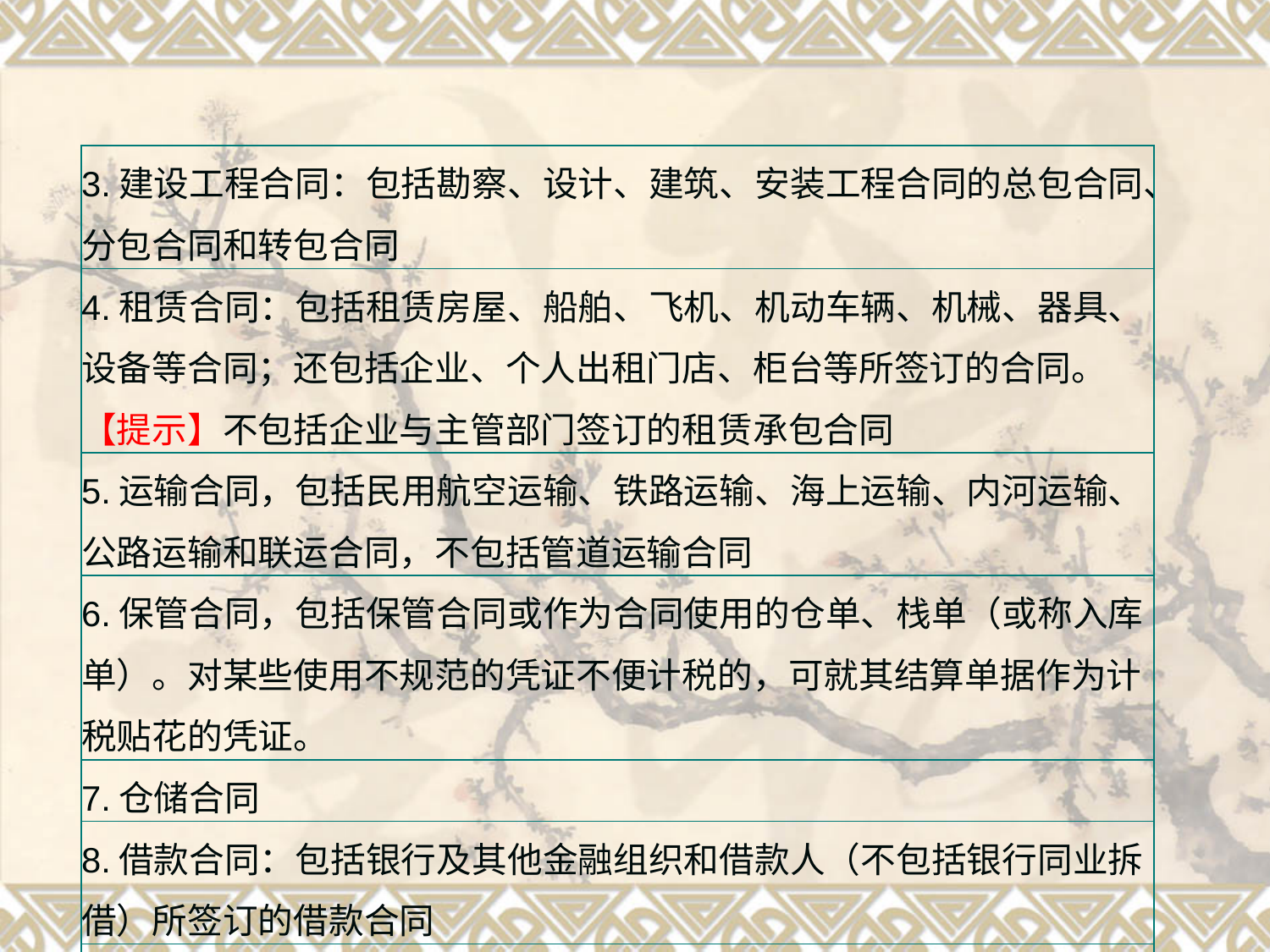

| 3.建设工程合同：包括勘察、设计、建筑、安装工程合同的总包合同、分包合同和转包合同 |
| --- |
| 4.租赁合同：包括租赁房屋、船舶、飞机、机动车辆、机械、器具、设备等合同；还包括企业、个人出租门店、柜台等所签订的合同。 【提示】不包括企业与主管部门签订的租赁承包合同 |
| 5.运输合同，包括民用航空运输、铁路运输、海上运输、内河运输、公路运输和联运合同，不包括管道运输合同 |
| 6.保管合同，包括保管合同或作为合同使用的仓单、栈单（或称入库单）。对某些使用不规范的凭证不便计税的，可就其结算单据作为计税贴花的凭证。 |
| 7.仓储合同 |
| 8.借款合同：包括银行及其他金融组织和借款人（不包括银行同业拆借）所签订的借款合同 |
| 9.融资租赁合同 |